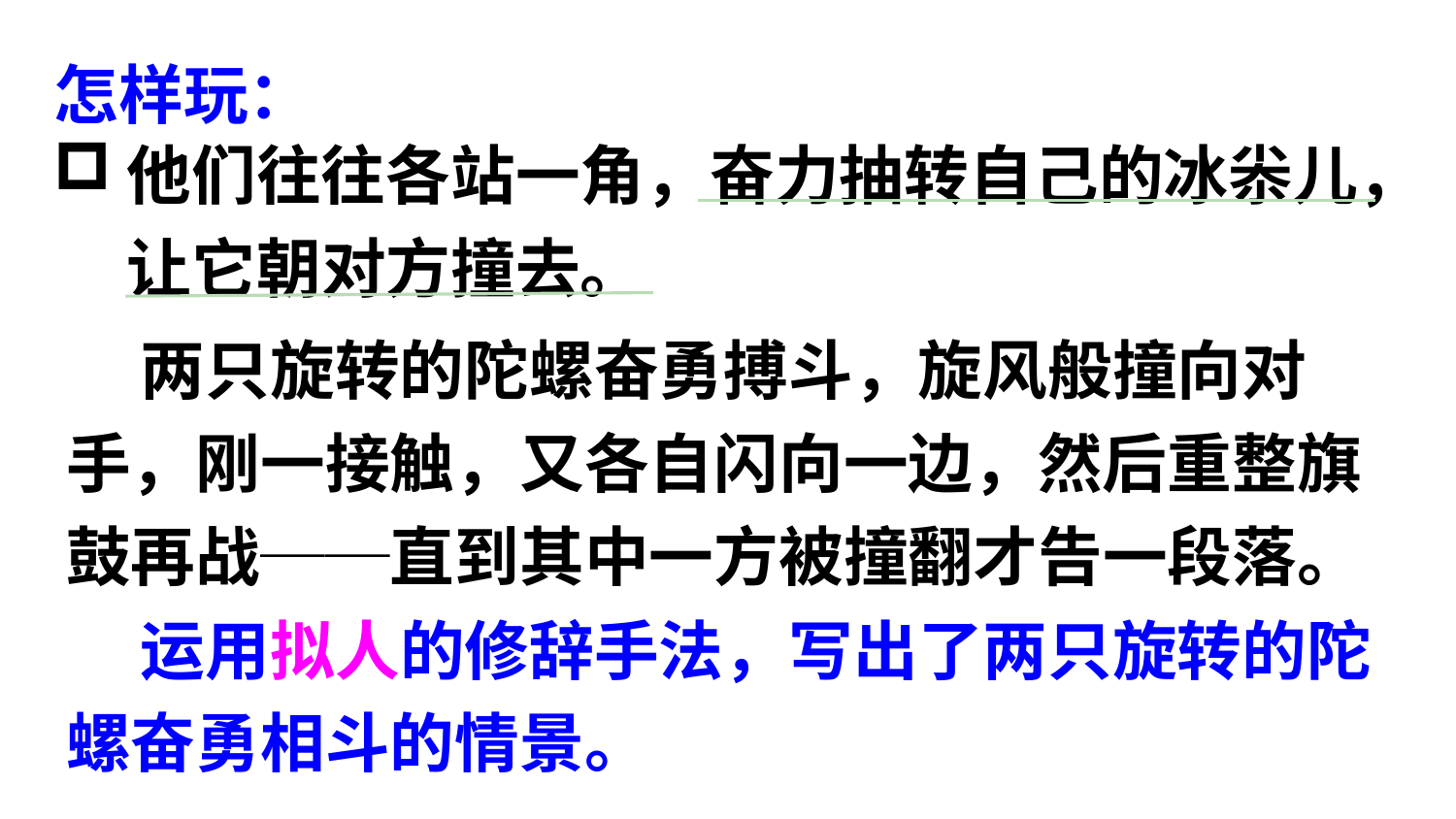

怎样玩：
他们往往各站一角，奋力抽转自己的冰尜儿，让它朝对方撞去。
    两只旋转的陀螺奋勇搏斗，旋风般撞向对手，刚一接触，又各自闪向一边，然后重整旗鼓再战──直到其中一方被撞翻才告一段落。
    运用拟人的修辞手法，写出了两只旋转的陀螺奋勇相斗的情景。